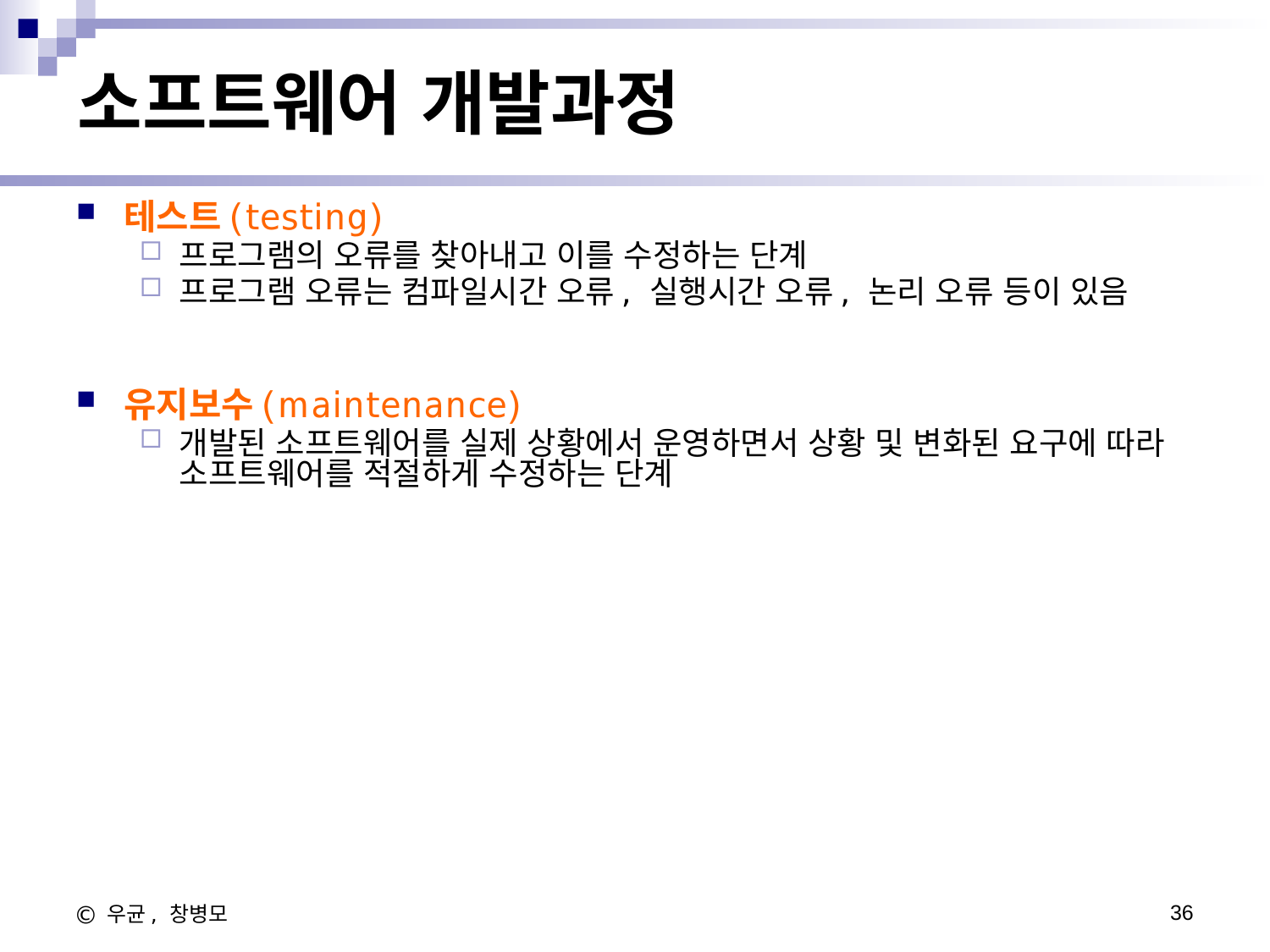

# 소프트웨어 개발과정
테스트(testing)
프로그램의 오류를 찾아내고 이를 수정하는 단계
프로그램 오류는 컴파일시간 오류, 실행시간 오류, 논리 오류 등이 있음

유지보수(maintenance)
개발된 소프트웨어를 실제 상황에서 운영하면서 상황 및 변화된 요구에 따라 소프트웨어를 적절하게 수정하는 단계
© 우균, 창병모
36